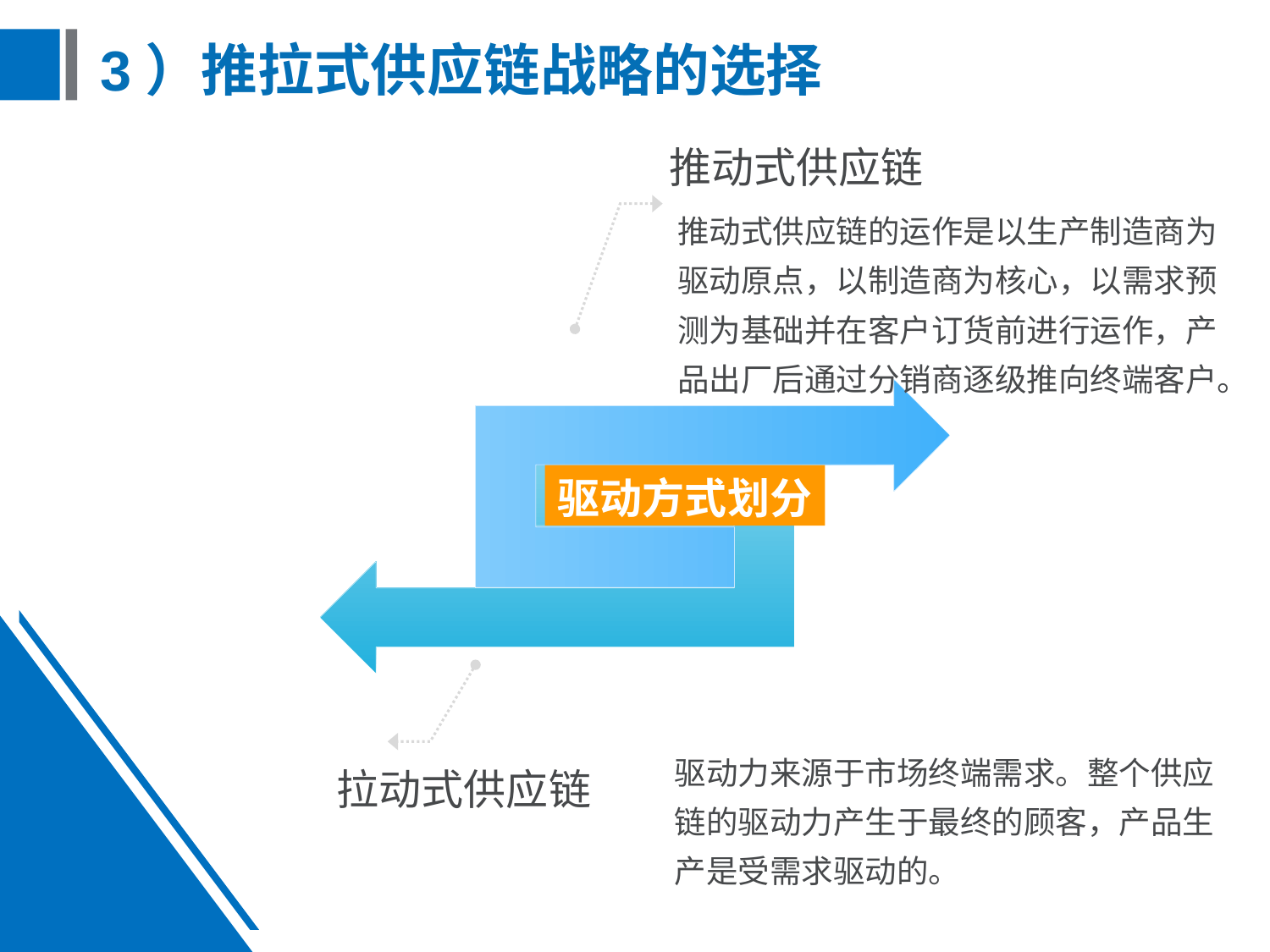

# 3）推拉式供应链战略的选择
推动式供应链
推动式供应链的运作是以生产制造商为驱动原点，以制造商为核心，以需求预测为基础并在客户订货前进行运作，产品出厂后通过分销商逐级推向终端客户。

驱动方式划分

驱动力来源于市场终端需求。整个供应链的驱动力产生于最终的顾客，产品生产是受需求驱动的。

拉动式供应链